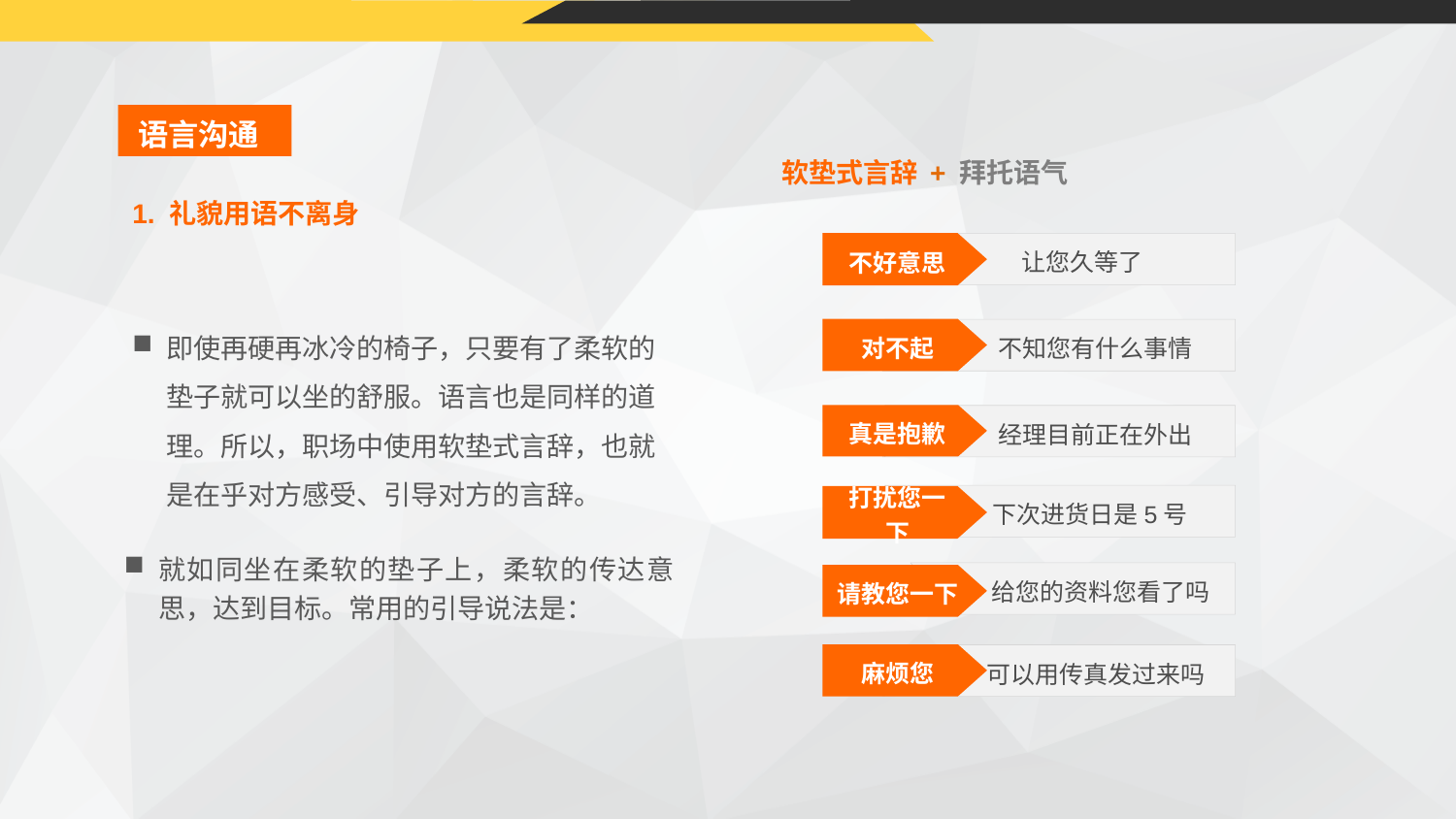

语言沟通
软垫式言辞 + 拜托语气
1. 礼貌用语不离身
不好意思
打扰您一下
对不起
请教您一下
真是抱歉
麻烦您
       让您久等了
即使再硬再冰冷的椅子，只要有了柔软的垫子就可以坐的舒服。语言也是同样的道理。所以，职场中使用软垫式言辞，也就是在乎对方感受、引导对方的言辞。
            不知您有什么事情
         给您的资料您看了吗
            经理目前正在外出
            可以用传真发过来吗
          下次进货日是5号
就如同坐在柔软的垫子上，柔软的传达意思，达到目标。常用的引导说法是：